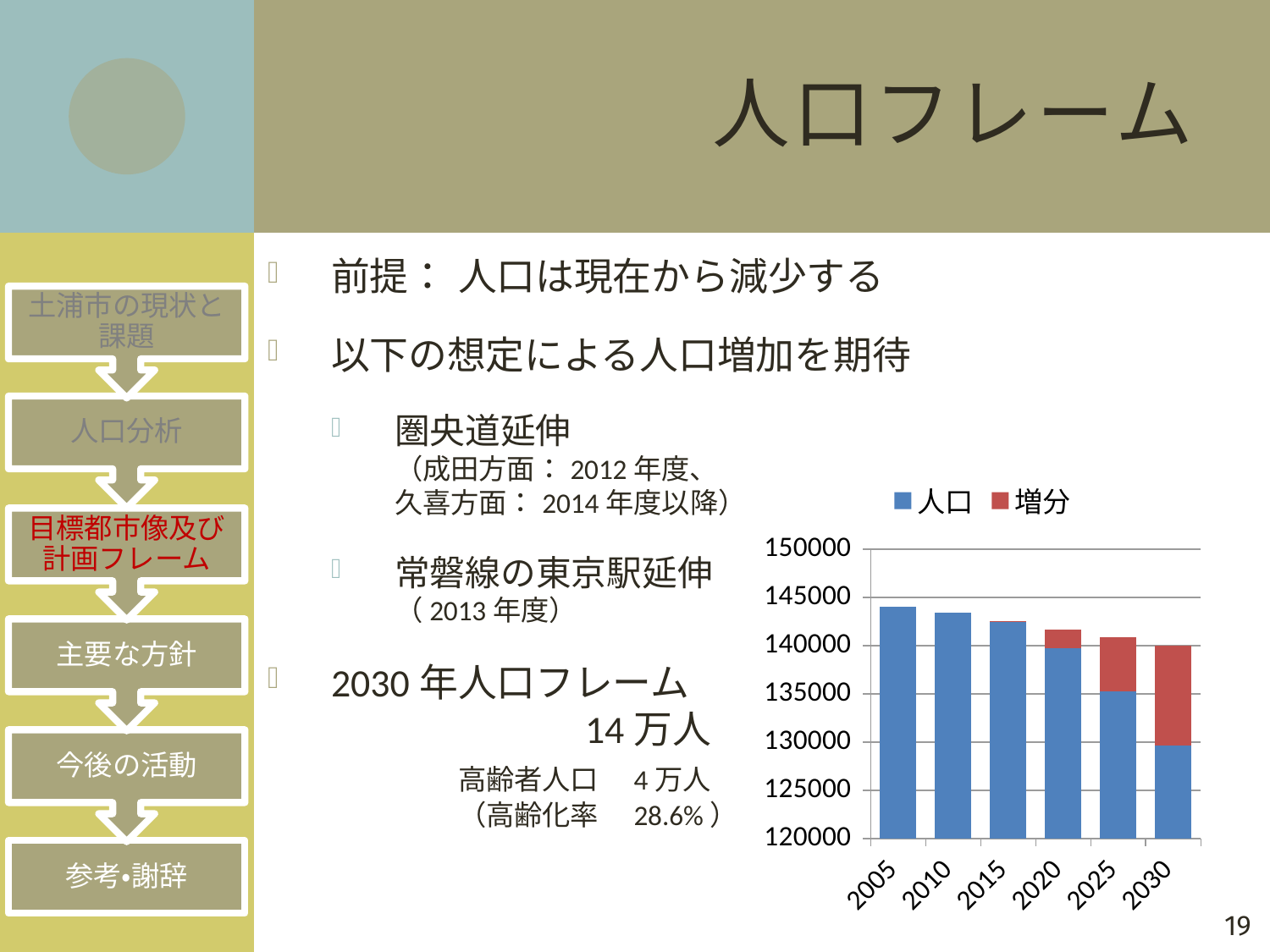

# 人口フレーム
前提：	人口は現在から減少する
以下の想定による人口増加を期待
圏央道延伸
（成田方面：2012年度、
久喜方面：2014年度以降）
常磐線の東京駅延伸
（2013年度）
2030年人口フレーム
		14万人
	高齢者人口　4万人
	（高齢化率　28.6%）
参考・謝辞
今後の活動
主要な方針
目標都市像及び計画フレーム
人口分析
土浦市の現状と課題

### Chart

| Category | 人口 | 増分 |
|---|---|---|
| 2005 | 144060.0 | 0.0 |
| 2010 | 143422.0 | 0.0 |
| 2015 | 142463.16773344684 | 103.33226655315957 |
| 2020 | 139699.38473192346 | 2011.6152680765372 |
| 2025 | 135303.6056212432 | 5551.894378756813 |
| 2030 | 129670.00033537846 | 10329.999664621544 |
19